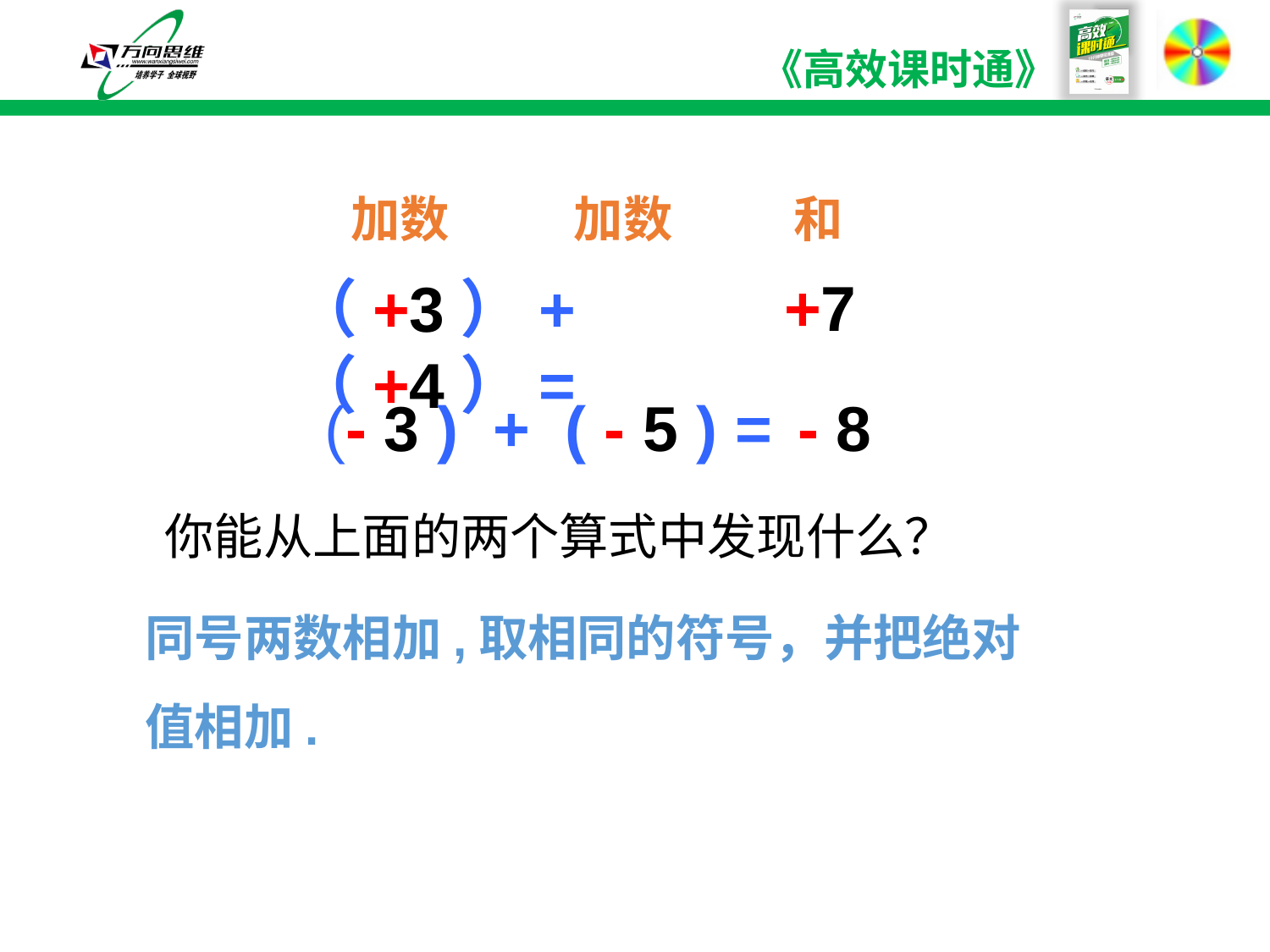

加数
加数
和
+7
（+3）+（+4）=
(- 3 )  +  ( - 5 ) =
- 8
  你能从上面的两个算式中发现什么？
同号两数相加,取相同的符号，并把绝对值相加.